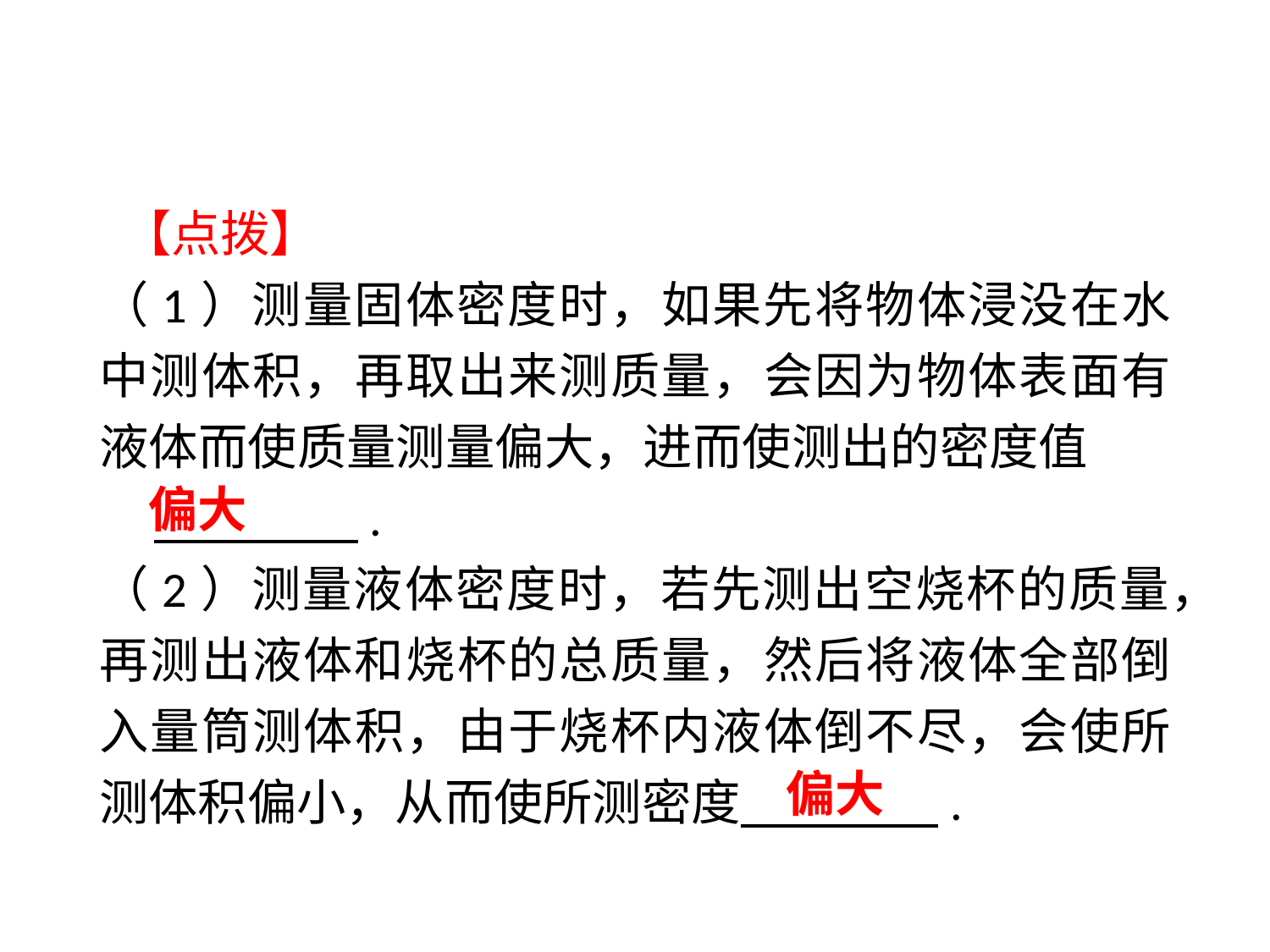

【点拨】
（1）测量固体密度时，如果先将物体浸没在水中测体积，再取出来测质量，会因为物体表面有液体而使质量测量偏大，进而使测出的密度值　         　              .
（2）测量液体密度时，若先测出空烧杯的质量，再测出液体和烧杯的总质量，然后将液体全部倒入量筒测体积，由于烧杯内液体倒不尽，会使所测体积偏小，从而使所测密度　         　.
偏大
偏大